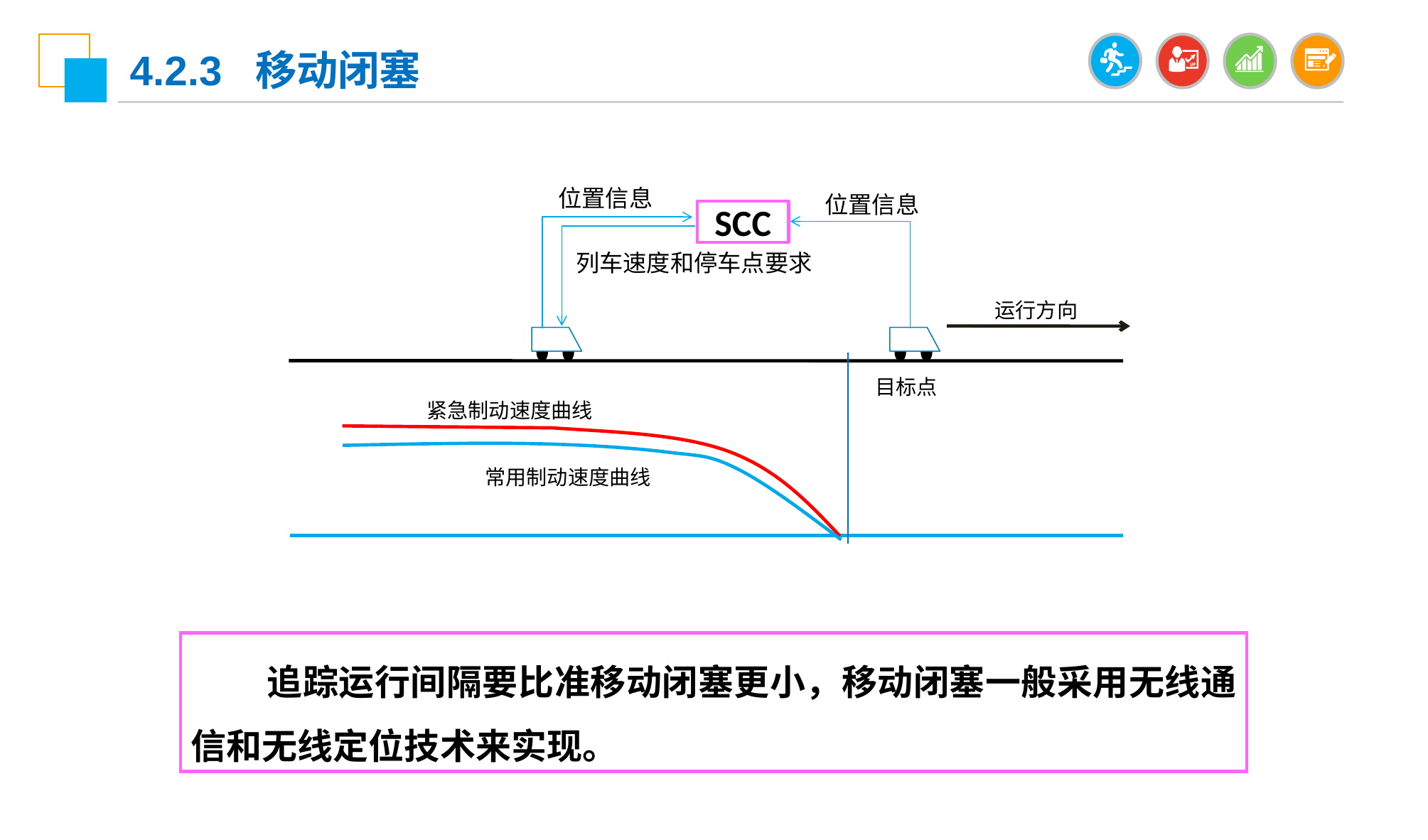

4.2.3  移动闭塞
位置信息
位置信息
SCC

列车速度和停车点要求
 运行方向

 目标点

 紧急制动速度曲线

 常用制动速度曲线
        追踪运行间隔要比准移动闭塞更小，移动闭塞一般采用无线通信和无线定位技术来实现。